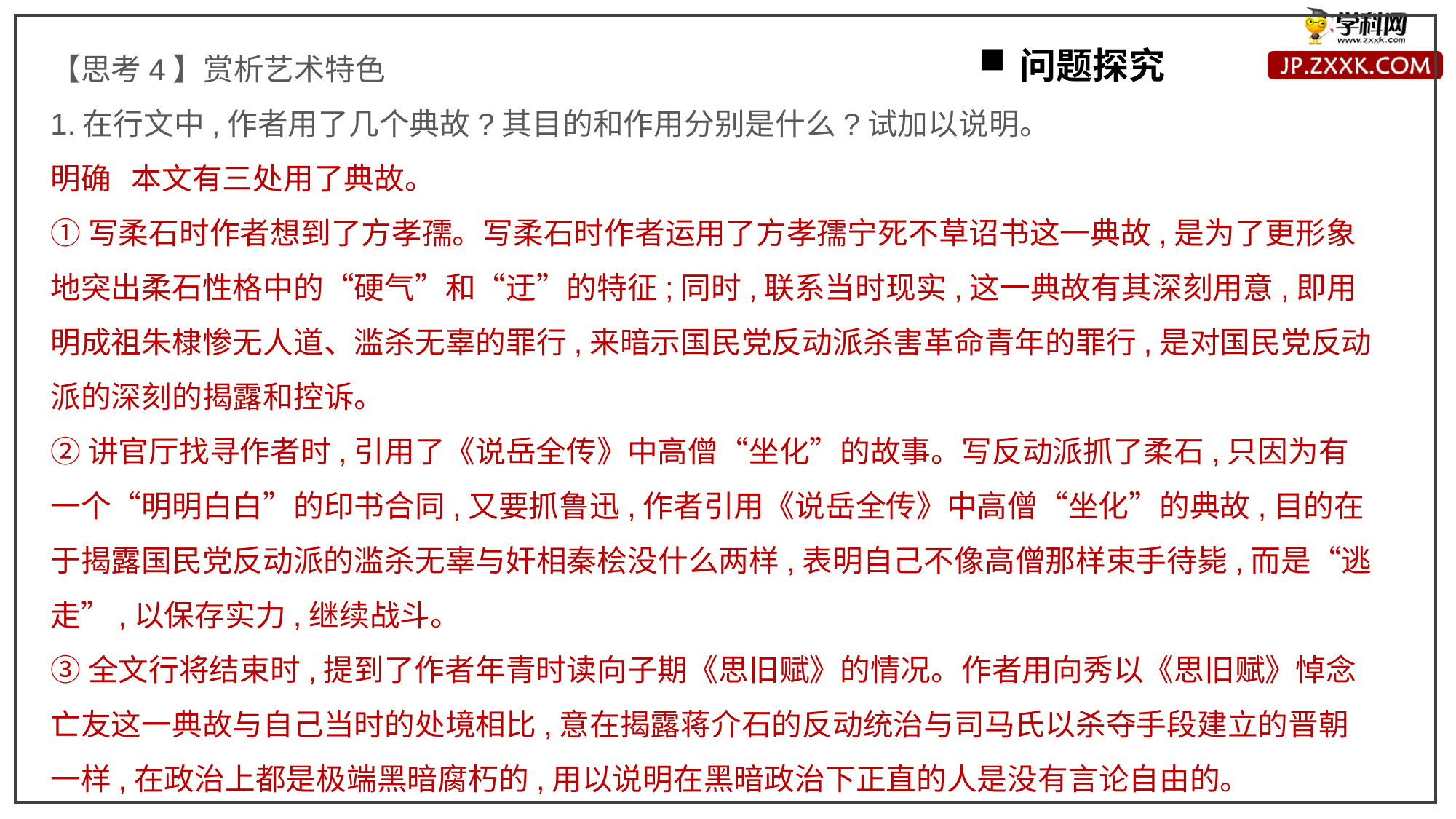

【思考4】赏析艺术特色
1.在行文中,作者用了几个典故?其目的和作用分别是什么?试加以说明。
明确   本文有三处用了典故。
①写柔石时作者想到了方孝孺。写柔石时作者运用了方孝孺宁死不草诏书这一典故,是为了更形象地突出柔石性格中的“硬气”和“迂”的特征;同时,联系当时现实,这一典故有其深刻用意,即用明成祖朱棣惨无人道、滥杀无辜的罪行,来暗示国民党反动派杀害革命青年的罪行,是对国民党反动派的深刻的揭露和控诉。
②讲官厅找寻作者时,引用了《说岳全传》中高僧“坐化”的故事。写反动派抓了柔石,只因为有一个“明明白白”的印书合同,又要抓鲁迅,作者引用《说岳全传》中高僧“坐化”的典故,目的在于揭露国民党反动派的滥杀无辜与奸相秦桧没什么两样,表明自己不像高僧那样束手待毙,而是“逃走”,以保存实力,继续战斗。
③全文行将结束时,提到了作者年青时读向子期《思旧赋》的情况。作者用向秀以《思旧赋》悼念亡友这一典故与自己当时的处境相比,意在揭露蒋介石的反动统治与司马氏以杀夺手段建立的晋朝一样,在政治上都是极端黑暗腐朽的,用以说明在黑暗政治下正直的人是没有言论自由的。
问题探究